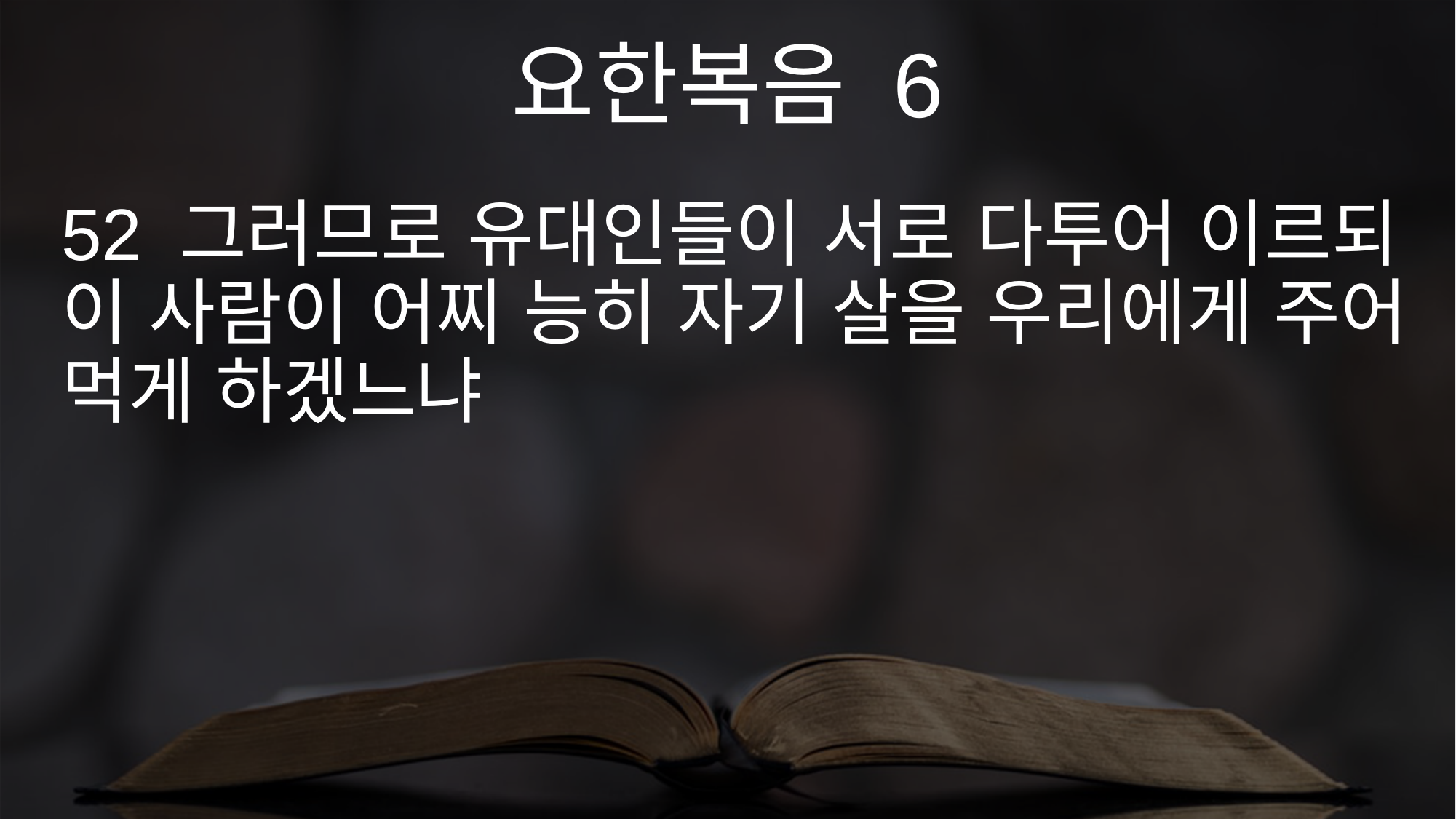

요한복음 6
52 그러므로 유대인들이 서로 다투어 이르되 이 사람이 어찌 능히 자기 살을 우리에게 주어 먹게 하겠느냐